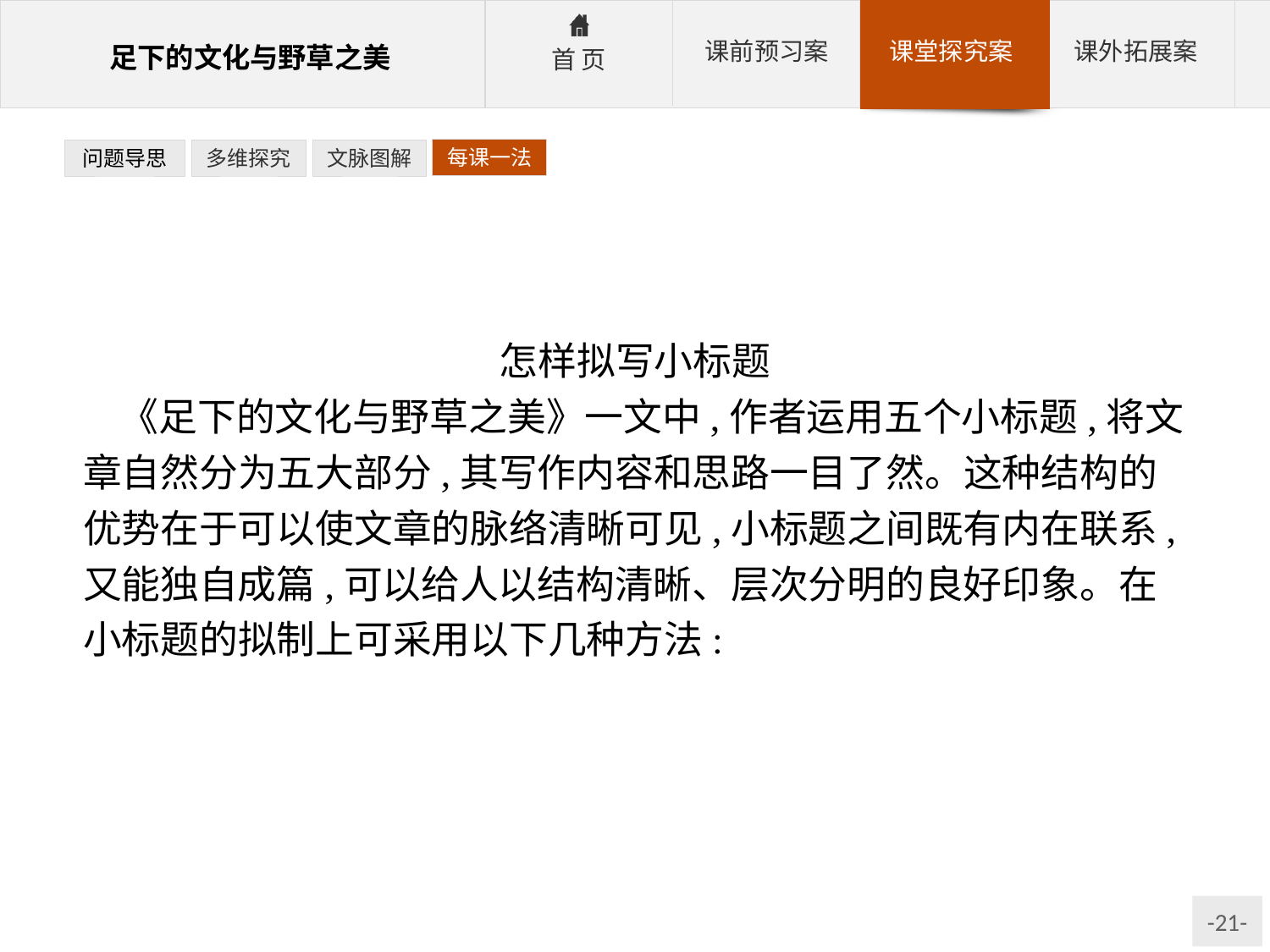

每课一法
问题导思
多维探究
文脉图解
怎样拟写小标题
《足下的文化与野草之美》一文中,作者运用五个小标题,将文章自然分为五大部分,其写作内容和思路一目了然。这种结构的优势在于可以使文章的脉络清晰可见,小标题之间既有内在联系,又能独自成篇,可以给人以结构清晰、层次分明的良好印象。在小标题的拟制上可采用以下几种方法: